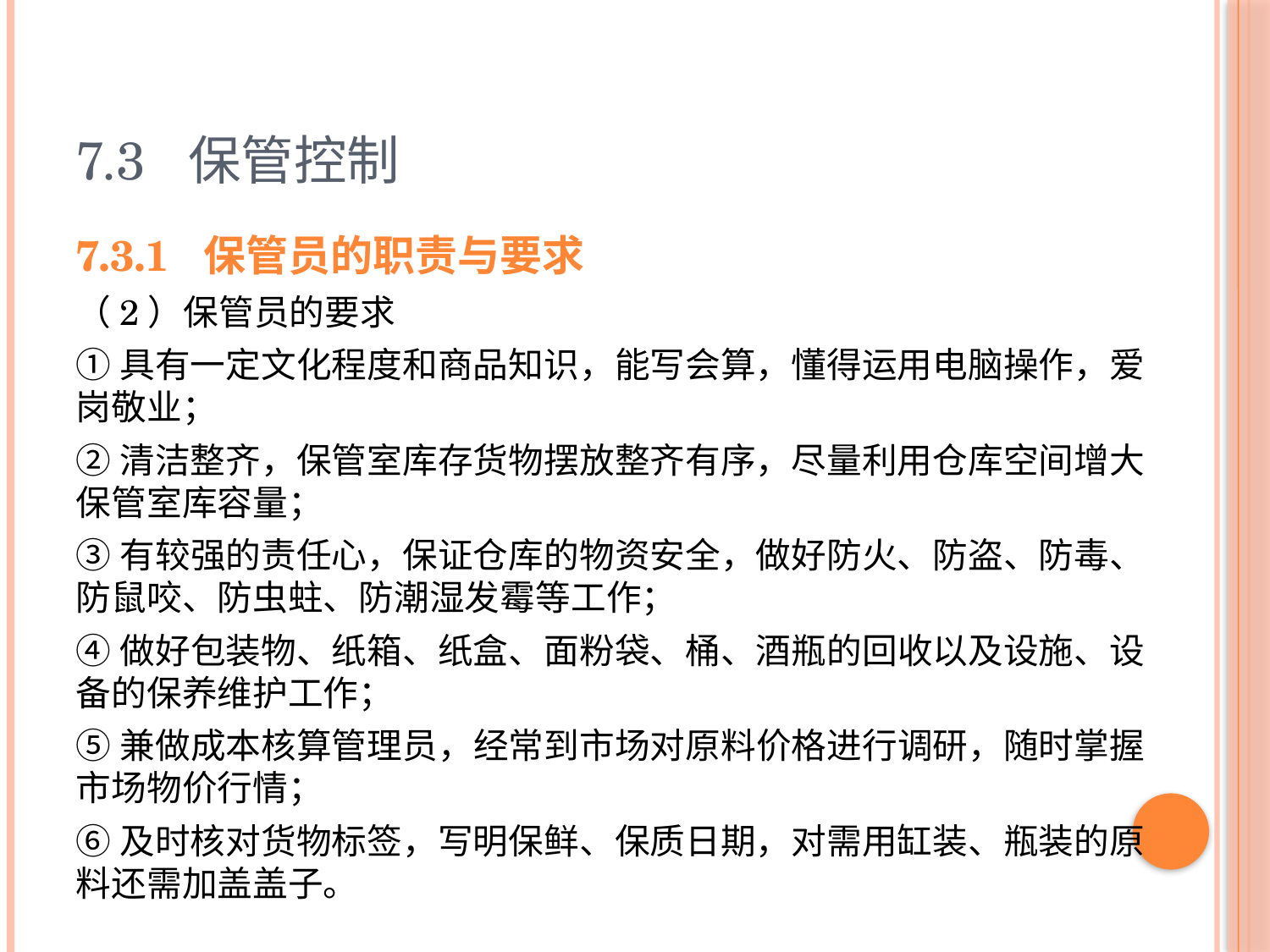

# 7.3  保管控制
7.3.1  保管员的职责与要求
（2）保管员的要求
①具有一定文化程度和商品知识，能写会算，懂得运用电脑操作，爱岗敬业；
②清洁整齐，保管室库存货物摆放整齐有序，尽量利用仓库空间增大保管室库容量；
③有较强的责任心，保证仓库的物资安全，做好防火、防盗、防毒、防鼠咬、防虫蛀、防潮湿发霉等工作；
④做好包装物、纸箱、纸盒、面粉袋、桶、酒瓶的回收以及设施、设备的保养维护工作；
⑤兼做成本核算管理员，经常到市场对原料价格进行调研，随时掌握市场物价行情；
⑥及时核对货物标签，写明保鲜、保质日期，对需用缸装、瓶装的原料还需加盖盖子。